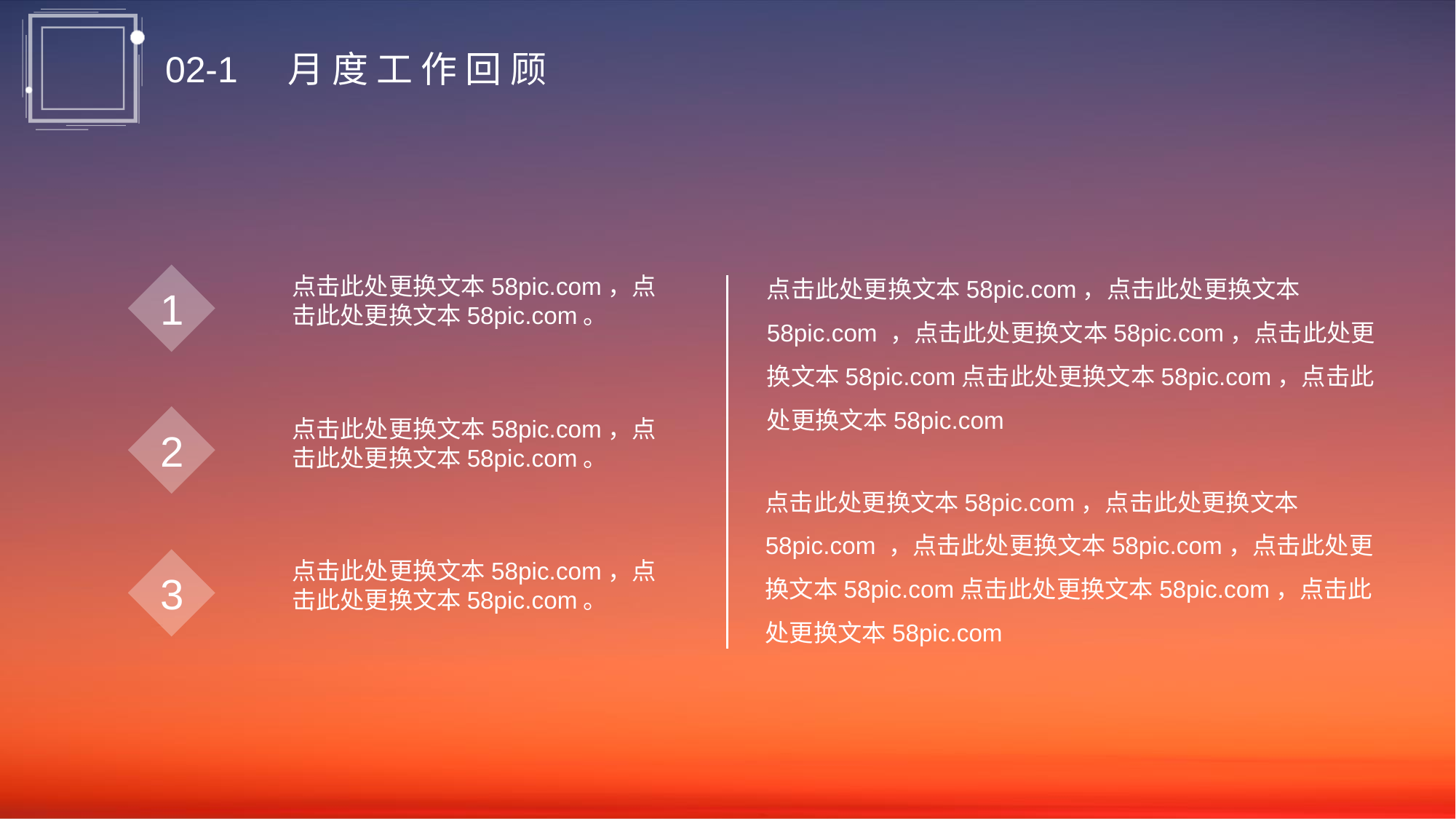

02-1    月 度 工 作 回 顾
点击此处更换文本58pic.com，点击此处更换文本58pic.com ，点击此处更换文本58pic.com，点击此处更换文本58pic.com点击此处更换文本58pic.com，点击此处更换文本58pic.com
1
点击此处更换文本58pic.com，点击此处更换文本58pic.com。
2
点击此处更换文本58pic.com，点击此处更换文本58pic.com。
点击此处更换文本58pic.com，点击此处更换文本58pic.com ，点击此处更换文本58pic.com，点击此处更换文本58pic.com点击此处更换文本58pic.com，点击此处更换文本58pic.com
3
点击此处更换文本58pic.com，点击此处更换文本58pic.com。